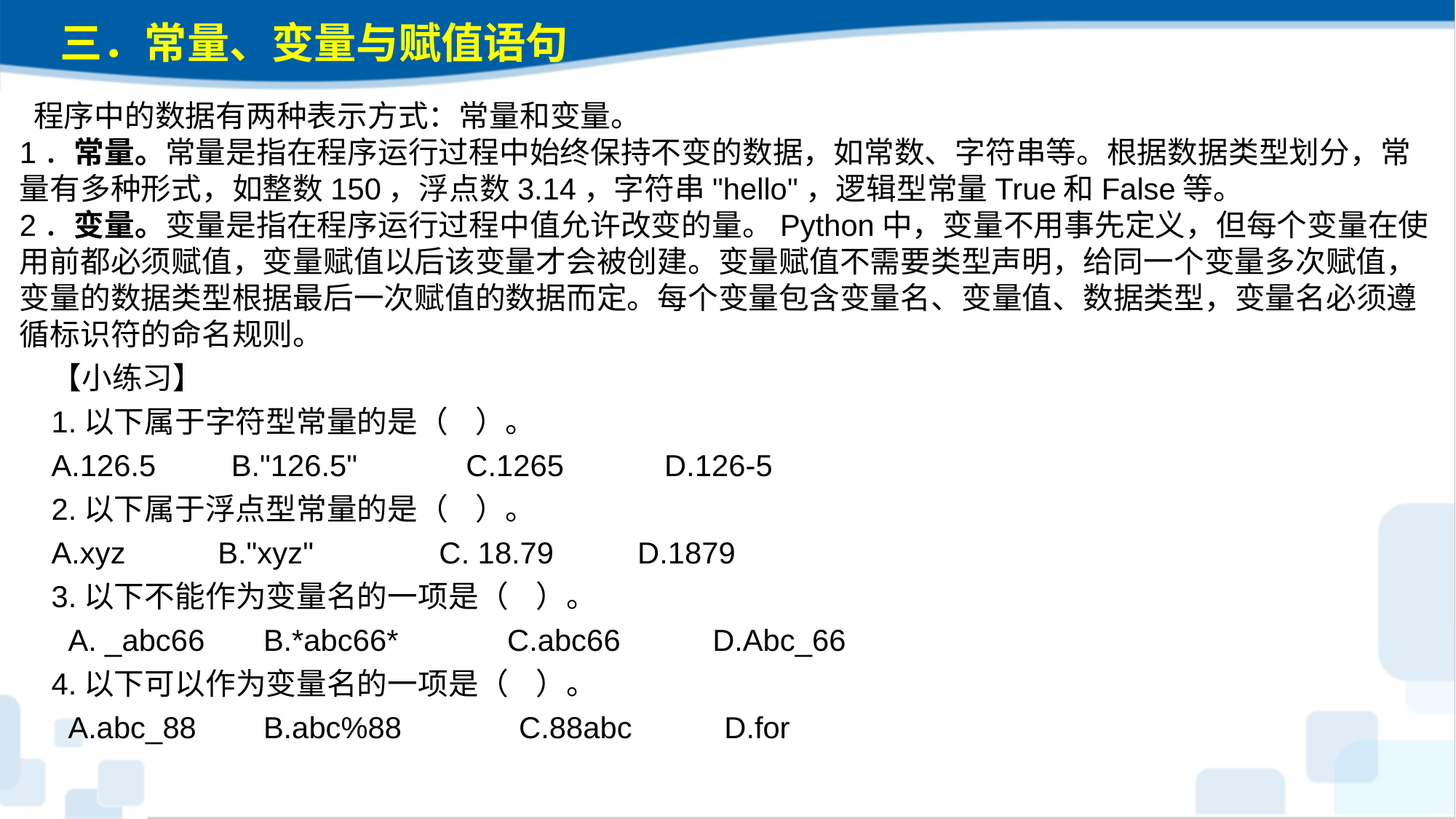

三．常量、变量与赋值语句
 程序中的数据有两种表示方式：常量和变量。1．常量。常量是指在程序运行过程中始终保持不变的数据，如常数、字符串等。根据数据类型划分，常量有多种形式，如整数150，浮点数3.14，字符串"hello"，逻辑型常量True和False等。2．变量。变量是指在程序运行过程中值允许改变的量。Python中，变量不用事先定义，但每个变量在使用前都必须赋值，变量赋值以后该变量才会被创建。变量赋值不需要类型声明，给同一个变量多次赋值，变量的数据类型根据最后一次赋值的数据而定。每个变量包含变量名、变量值、数据类型，变量名必须遵循标识符的命名规则。【小练习】
1.以下属于字符型常量的是（    ）。
A.126.5         B."126.5"             C.1265            D.126-5
2.以下属于浮点型常量的是（    ）。
A.xyz           B."xyz"               C. 18.79          D.1879
3.以下不能作为变量名的一项是（    ）。  A. _abc66       B.*abc66*             C.abc66           D.Abc_66
4.以下可以作为变量名的一项是（    ）。  A.abc_88        B.abc%88              C.88abc           D.for